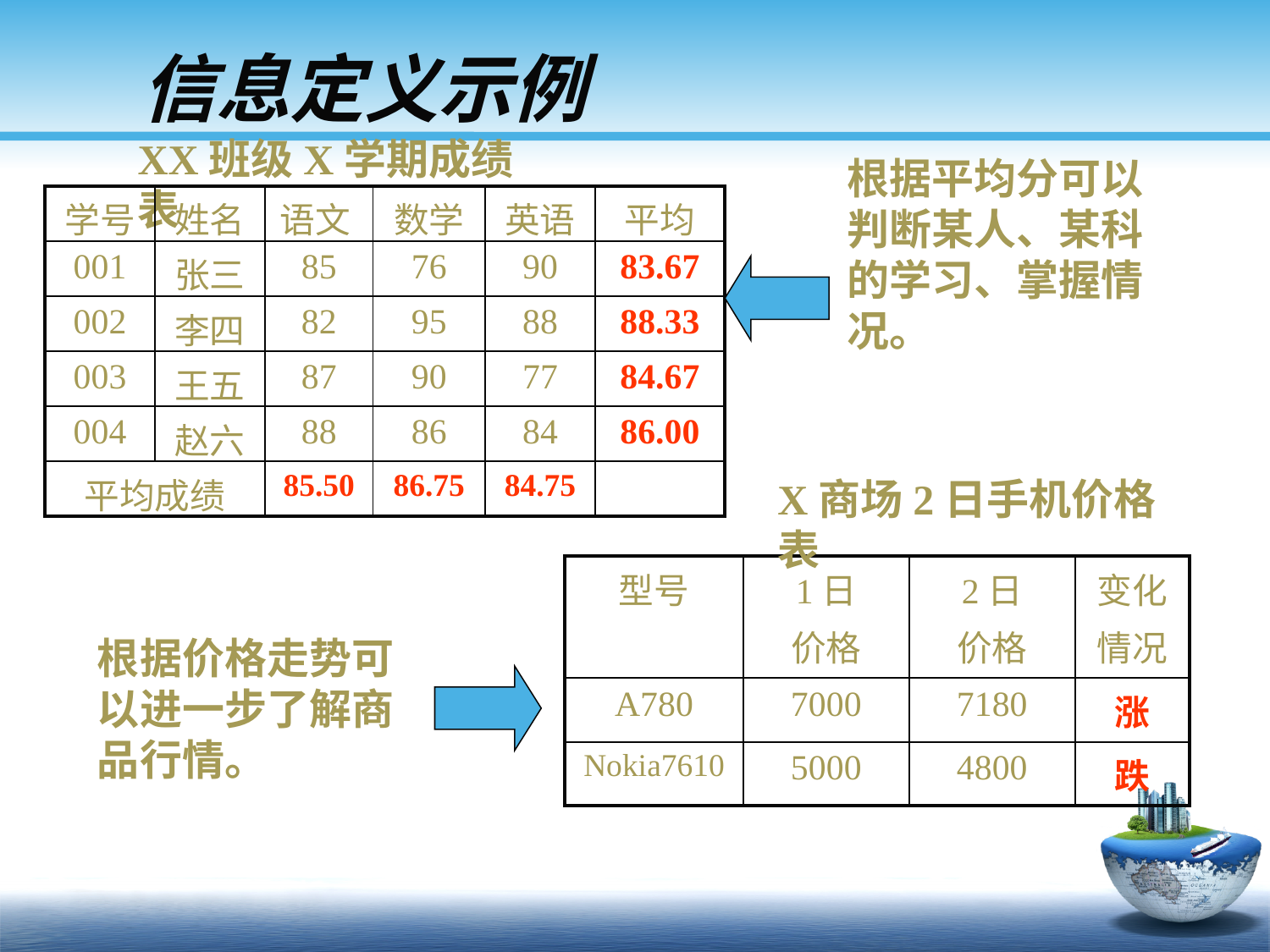

信息定义示例
XX班级X学期成绩表
根据平均分可以判断某人、某科的学习、掌握情况。
| 学号 | 姓名 | 语文 | 数学 | 英语 | 平均 |
| --- | --- | --- | --- | --- | --- |
| 001 | 张三 | 85 | 76 | 90 | 83.67 |
| 002 | 李四 | 82 | 95 | 88 | 88.33 |
| 003 | 王五 | 87 | 90 | 77 | 84.67 |
| 004 | 赵六 | 88 | 86 | 84 | 86.00 |
| 平均成绩 |  | 85.50 | 86.75 | 84.75 |  |

X商场2日手机价格表
| 型号 | 1日 价格 | 2日 价格 | 变化 情况 |
| --- | --- | --- | --- |
| A780 | 7000 | 7180 | 涨 |
| Nokia7610 | 5000 | 4800 | 跌 |
根据价格走势可以进一步了解商品行情。